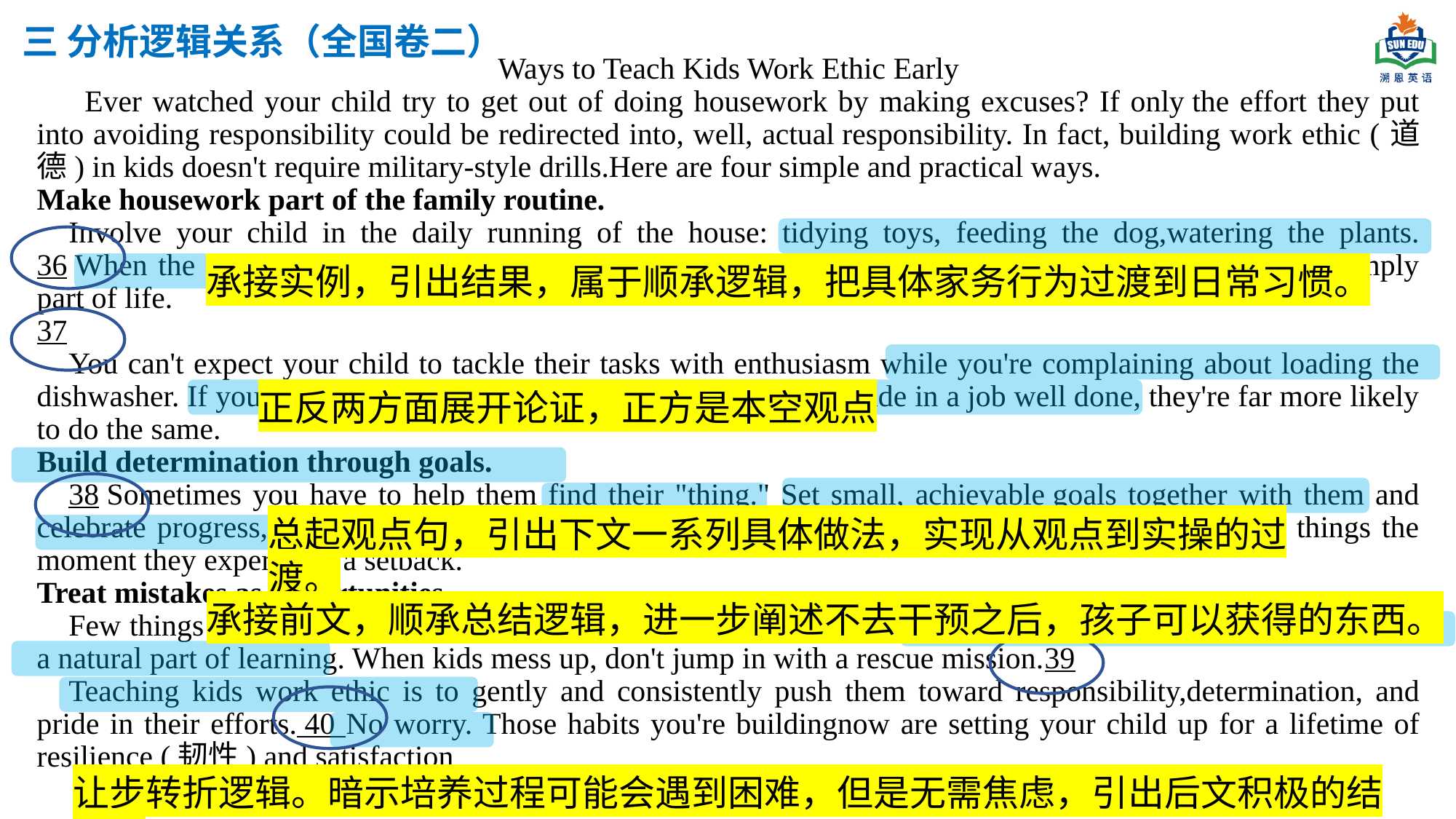

三 分析逻辑关系（全国卷二）
Ways to Teach Kids Work Ethic Early
Ever watched your child try to get out of doing housework by making excuses? If only the effort they put into avoiding responsibility could be redirected into, well, actual responsibility. In fact, building work ethic (道德) in kids doesn't require military-style drills.Here are four simple and practical ways.
Make housework part of the family routine.
Involve your child in the daily running of the house: tidying toys, feeding the dog,watering the plants. 36 When the tasks become as routine as brushing teeth, kids internalise that helping with housework is simply part of life.
37
You can't expect your child to tackle their tasks with enthusiasm while you're complaining about loading the dishwasher. If your child sees you enjoying your work and taking pride in a job well done, they're far more likely to do the same.
Build determination through goals.
38 Sometimes you have to help them find their "thing." Set small, achievable goals together with them and celebrate progress, not perfection. The trick is to let them struggle a bit - resist the urge to help fix things the moment they experience a setback.
Treat mistakes as opportunities.
Few things strike fear into a child's heart like the prospect of failing. The best way is to normalise mistakes as a natural part of learning. When kids mess up, don't jump in with a rescue mission.39
Teaching kids work ethic is to gently and consistently push them toward responsibility,determination, and pride in their efforts. 40 No worry. Those habits you're buildingnow are setting your child up for a lifetime of resilience (韧性) and satisfaction

承接实例，引出结果，属于顺承逻辑，把具体家务行为过渡到日常习惯。

正反两方面展开论证，正方是本空观点

总起观点句，引出下文一系列具体做法，实现从观点到实操的过渡。

承接前文，顺承总结逻辑，进一步阐述不去干预之后，孩子可以获得的东西。

让步转折逻辑。暗示培养过程可能会遇到困难，但是无需焦虑，引出后文积极的结果。